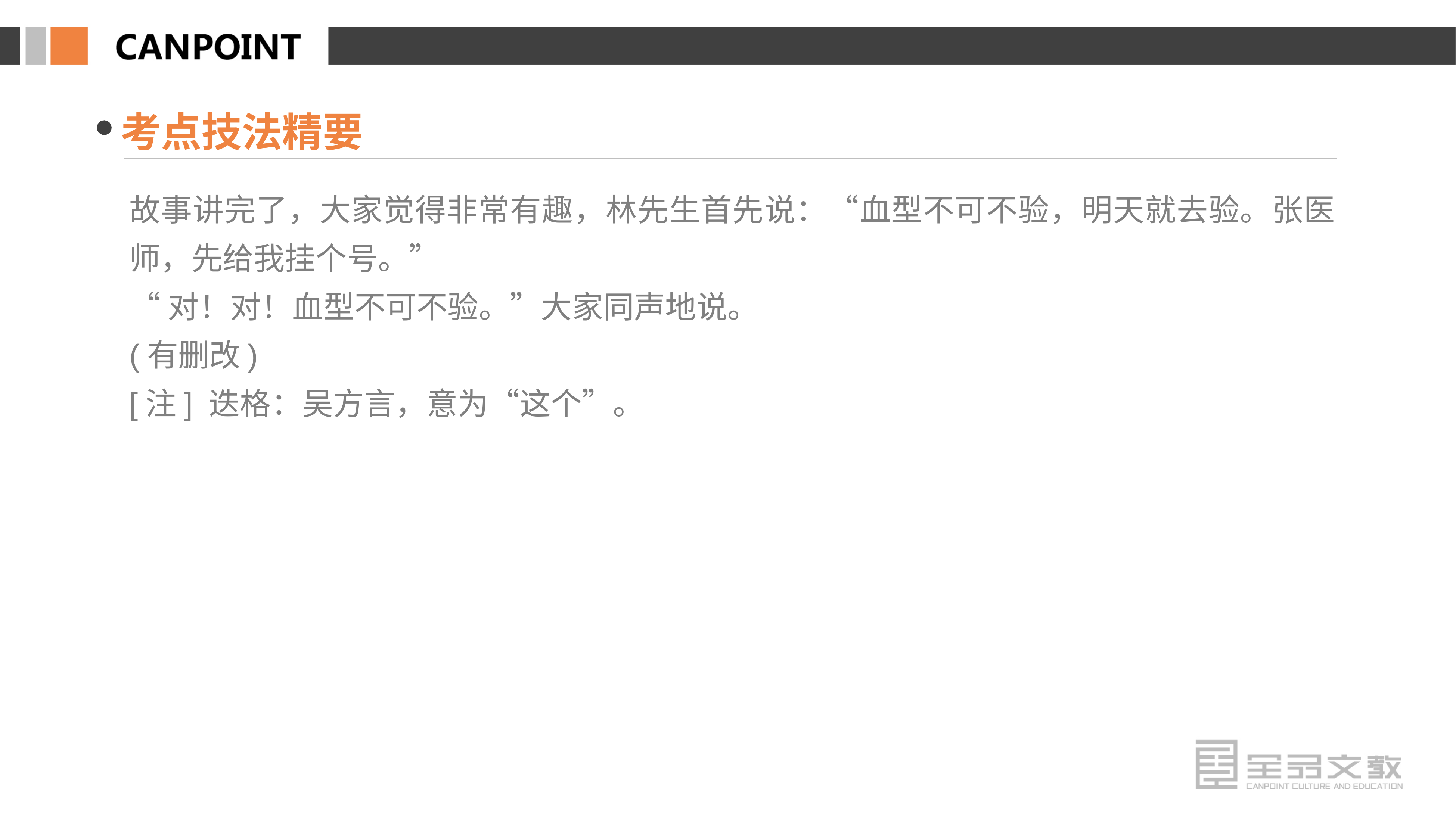

考点技法精要

故事讲完了，大家觉得非常有趣，林先生首先说：“血型不可不验，明天就去验。张医师，先给我挂个号。”
“对！对！血型不可不验。”大家同声地说。
(有删改)
[注] 迭格：吴方言，意为“这个”。